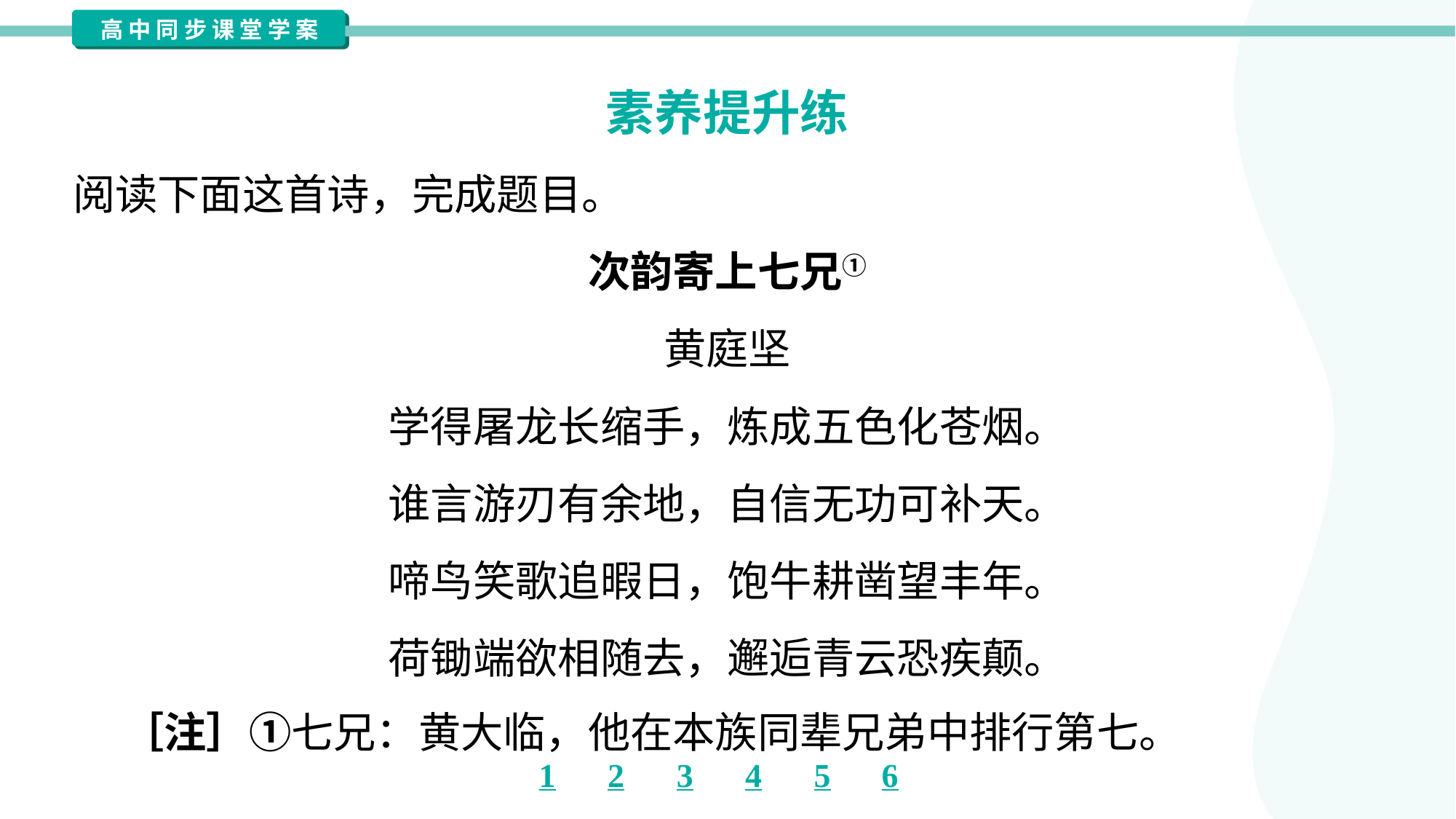

素养提升练
阅读下面这首诗，完成题目。
次韵寄上七兄①
黄庭坚
学得屠龙长缩手，炼成五色化苍烟。
谁言游刃有余地，自信无功可补天。
啼鸟笑歌追暇日，饱牛耕凿望丰年。
荷锄端欲相随去，邂逅青云恐疾颠。
    ［注］①七兄：黄大临，他在本族同辈兄弟中排行第七。